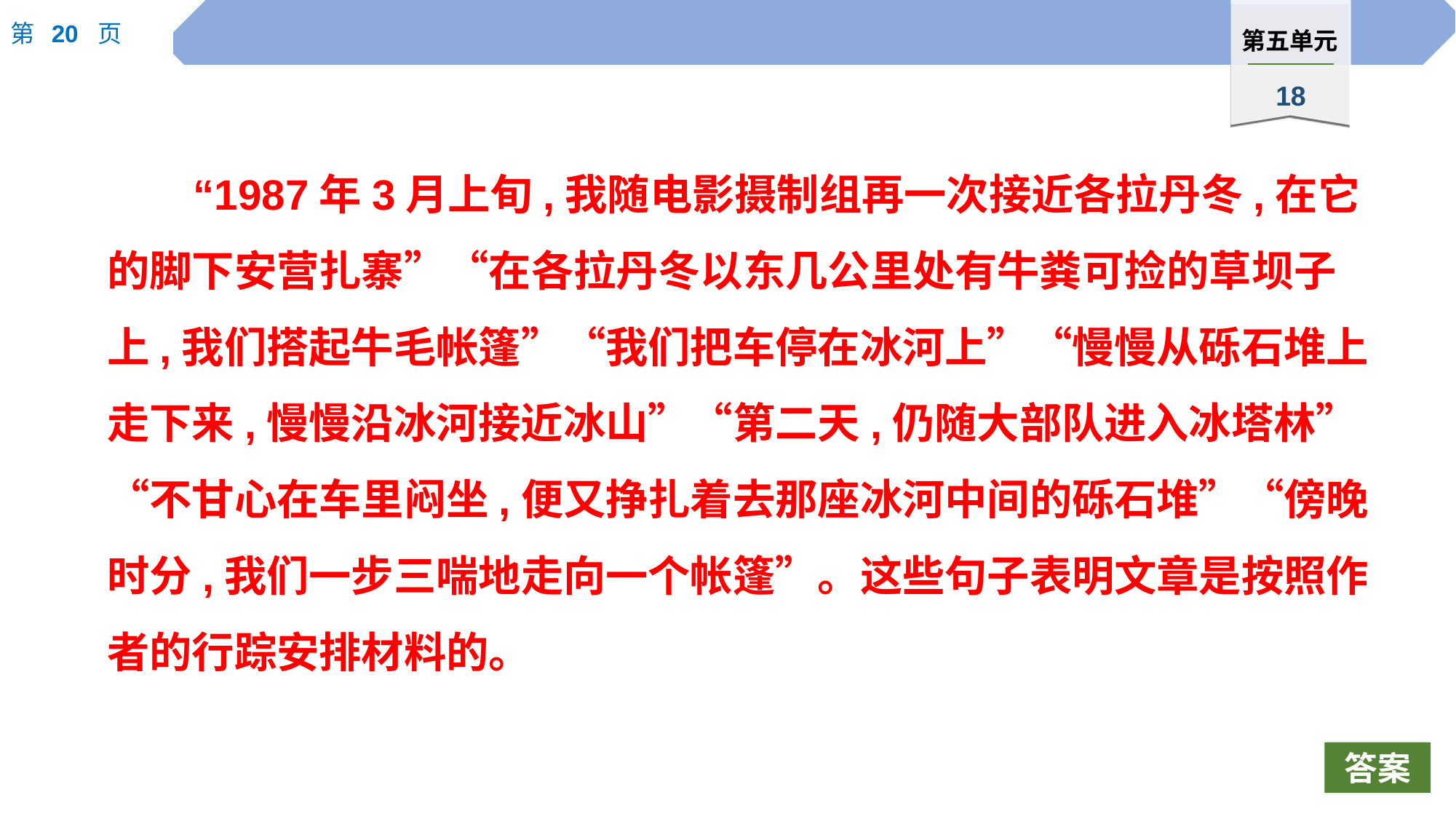

“1987年3月上旬,我随电影摄制组再一次接近各拉丹冬,在它的脚下安营扎寨”“在各拉丹冬以东几公里处有牛粪可捡的草坝子上,我们搭起牛毛帐篷”“我们把车停在冰河上”“慢慢从砾石堆上走下来,慢慢沿冰河接近冰山”“第二天,仍随大部队进入冰塔林”“不甘心在车里闷坐,便又挣扎着去那座冰河中间的砾石堆”“傍晚时分,我们一步三喘地走向一个帐篷”。这些句子表明文章是按照作者的行踪安排材料的。
答案